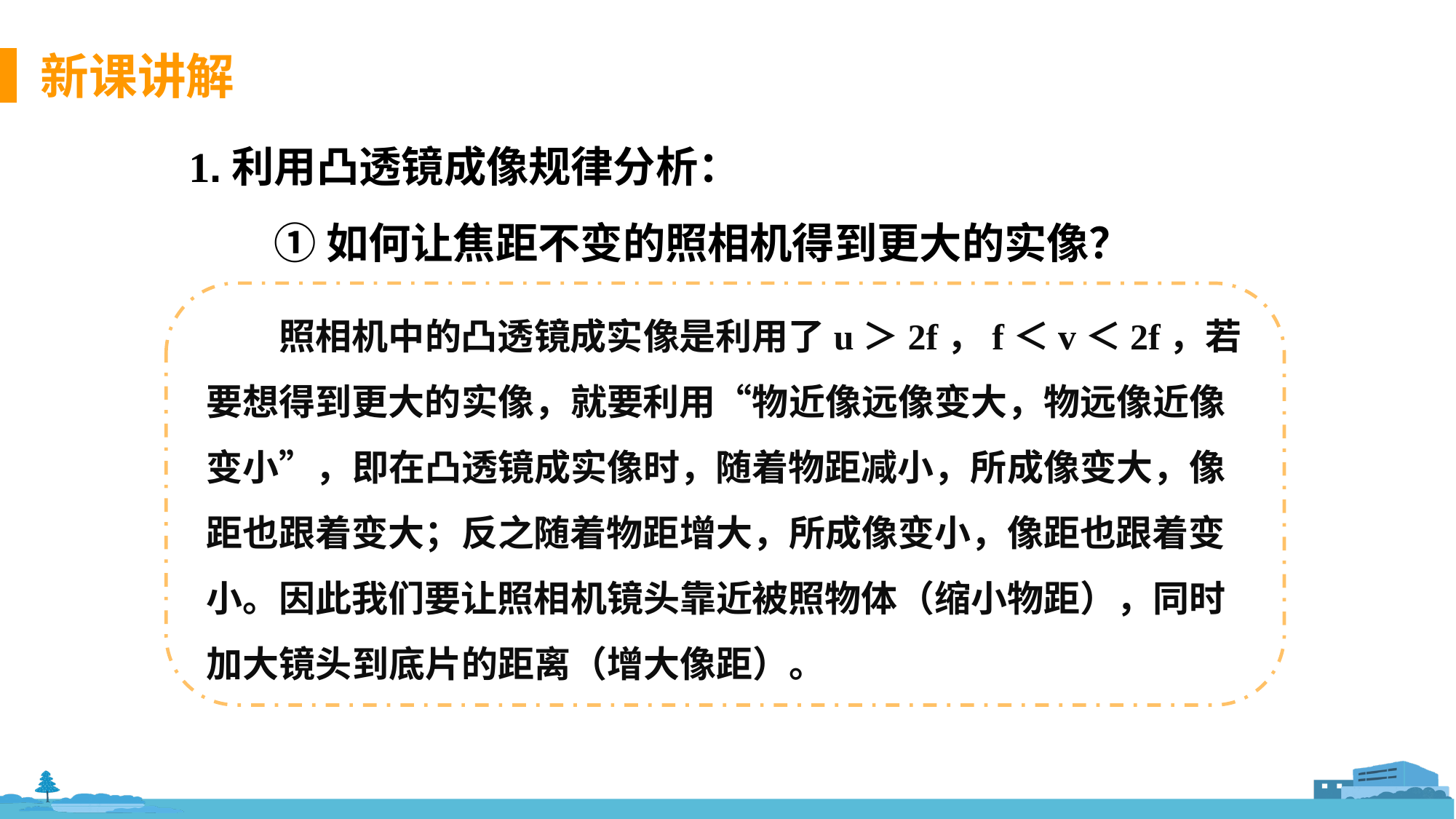

1.利用凸透镜成像规律分析：
①如何让焦距不变的照相机得到更大的实像？

照相机中的凸透镜成实像是利用了u＞2f，f＜v＜2f，若要想得到更大的实像，就要利用“物近像远像变大，物远像近像变小”，即在凸透镜成实像时，随着物距减小，所成像变大，像距也跟着变大；反之随着物距增大，所成像变小，像距也跟着变小。因此我们要让照相机镜头靠近被照物体（缩小物距），同时加大镜头到底片的距离（增大像距）。